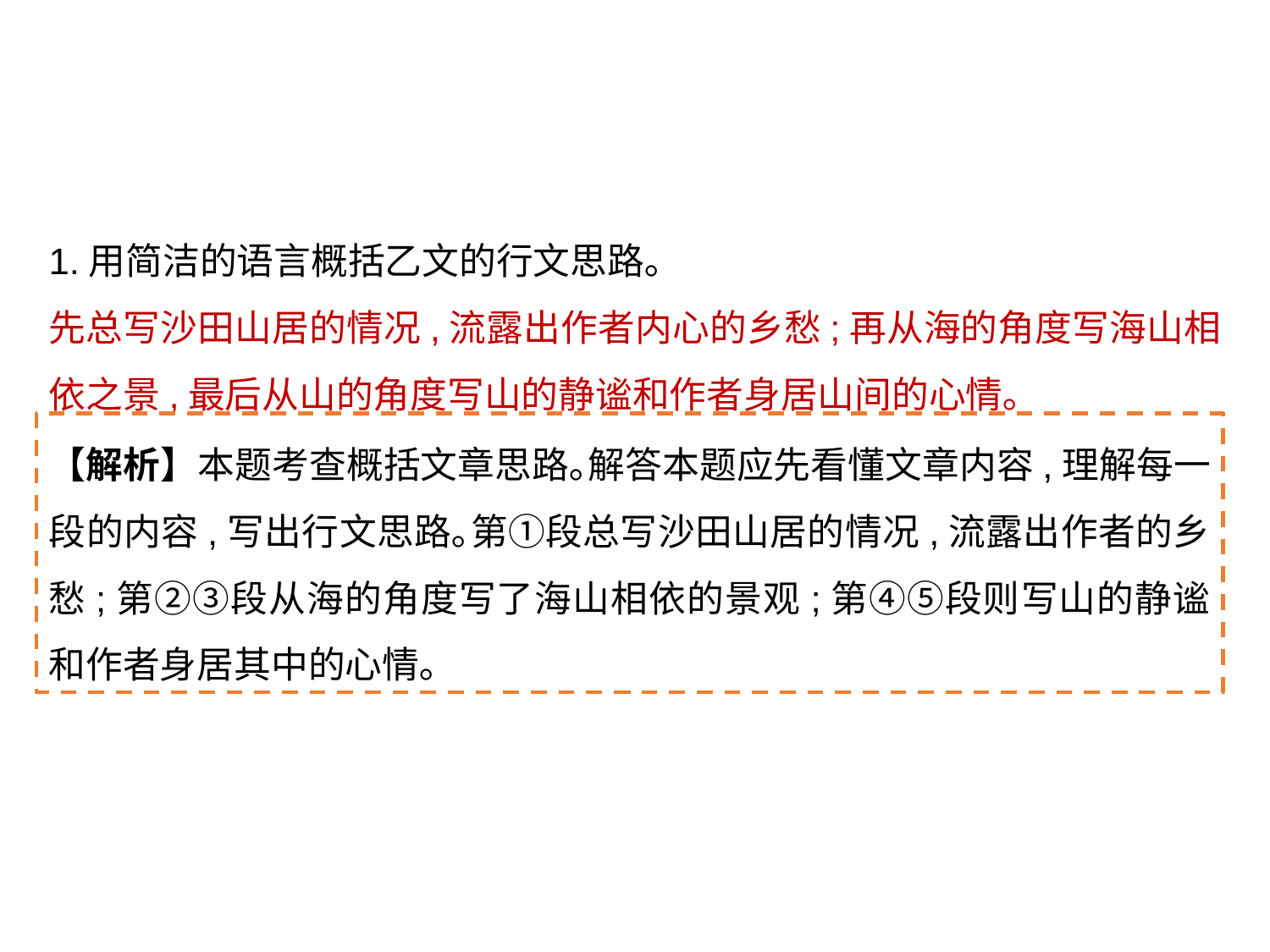

1.用简洁的语言概括乙文的行文思路｡
先总写沙田山居的情况,流露出作者内心的乡愁;再从海的角度写海山相依之景,最后从山的角度写山的静谧和作者身居山间的心情｡
【解析】本题考查概括文章思路｡解答本题应先看懂文章内容,理解每一段的内容,写出行文思路｡第①段总写沙田山居的情况,流露出作者的乡愁;第②③段从海的角度写了海山相依的景观;第④⑤段则写山的静谧和作者身居其中的心情｡